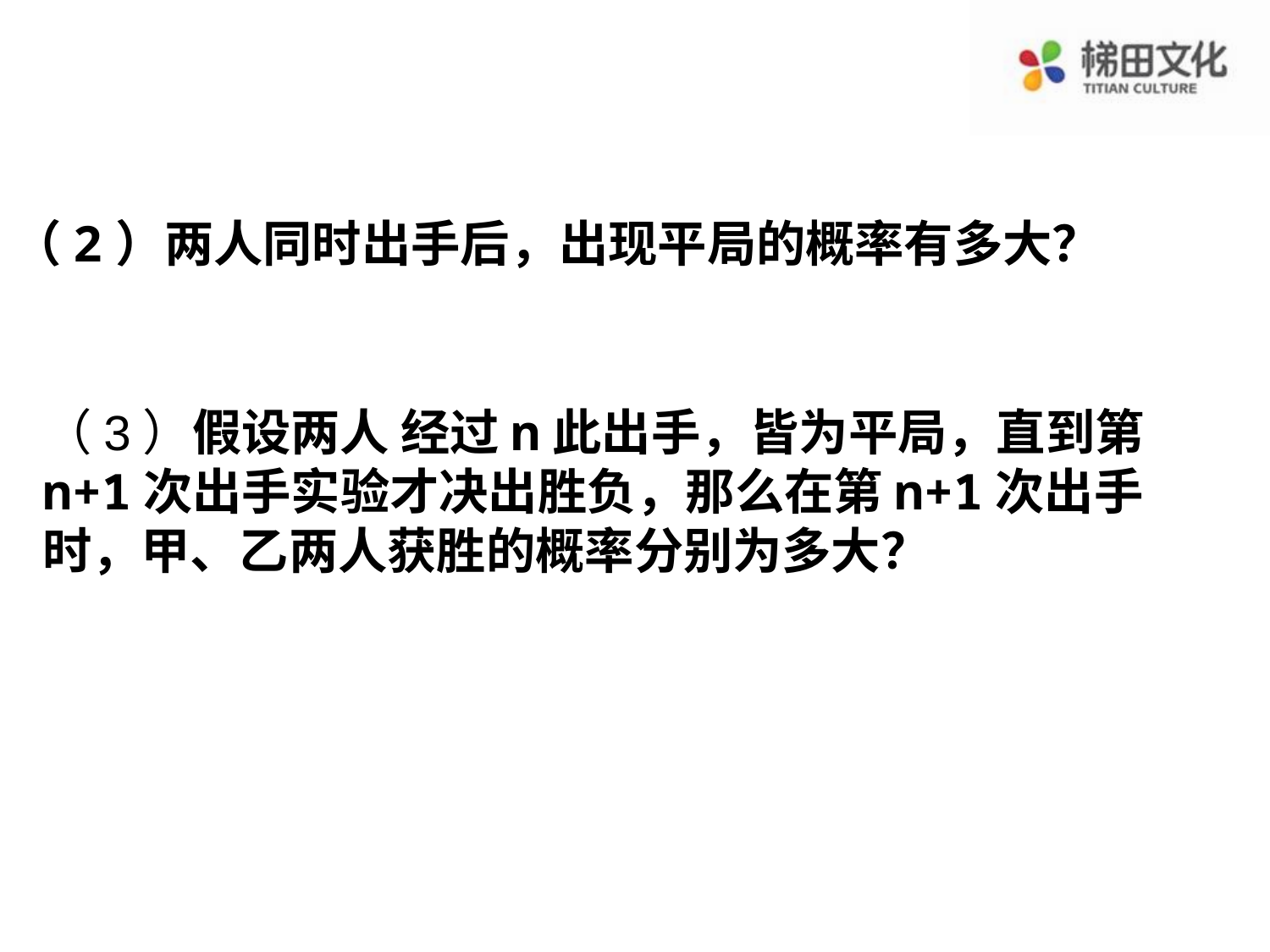

（2）两人同时出手后，出现平局的概率有多大？
（3）假设两人 经过n此出手，皆为平局，直到第n+1次出手实验才决出胜负，那么在第n+1次出手时，甲、乙两人获胜的概率分别为多大？